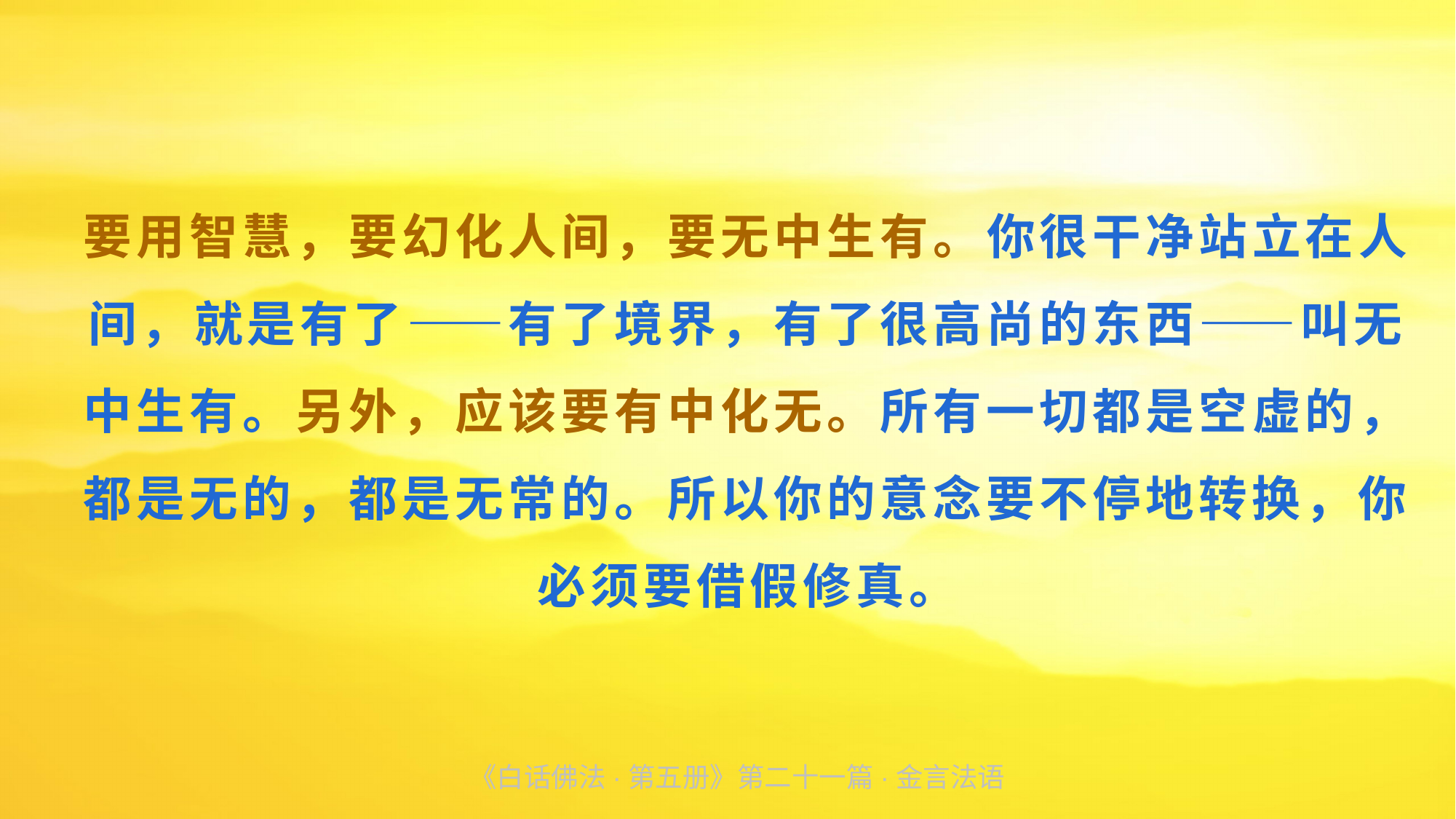

要用智慧，要幻化人间，要无中生有。你很干净站立在人间，就是有了——有了境界，有了很高尚的东西——叫无中生有。另外，应该要有中化无。所有一切都是空虚的，都是无的，都是无常的。所以你的意念要不停地转换，你必须要借假修真。
  《白话佛法·第五册》第二十一篇·金言法语